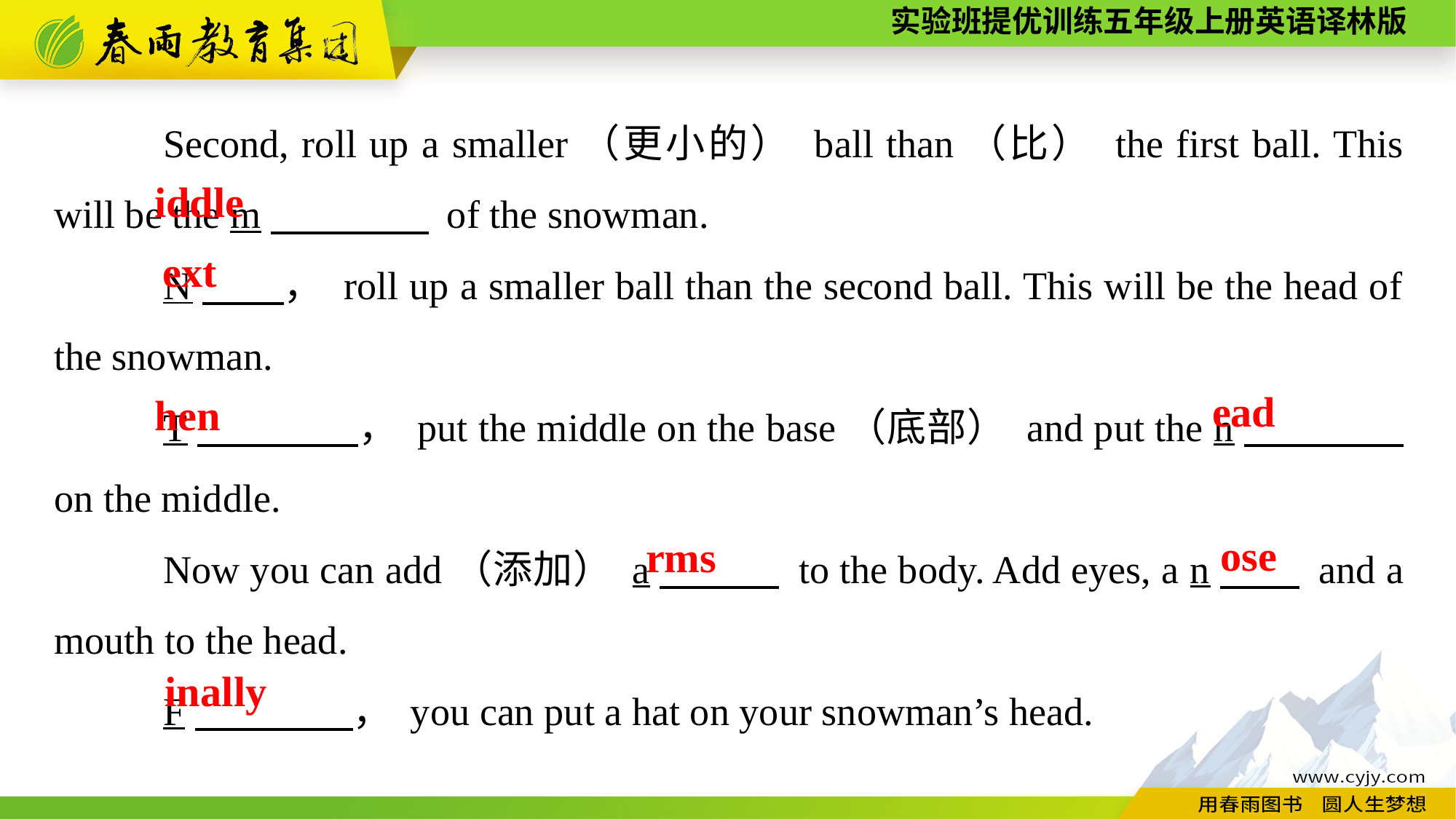

Second, roll up a smaller（更小的） ball than（比） the first ball. This will be the m　　　　 of the snowman.
	N　　， roll up a smaller ball than the second ball. This will be the head of the snowman.
	T　　　　， put the middle on the base（底部） and put the h　　　　 on the middle.
	Now you can add（添加） a　　　 to the body. Add eyes, a n　　 and a mouth to the head.
	F　　　　， you can put a hat on your snowman’s head.
iddle
ext
ead
hen
ose
rms
inally